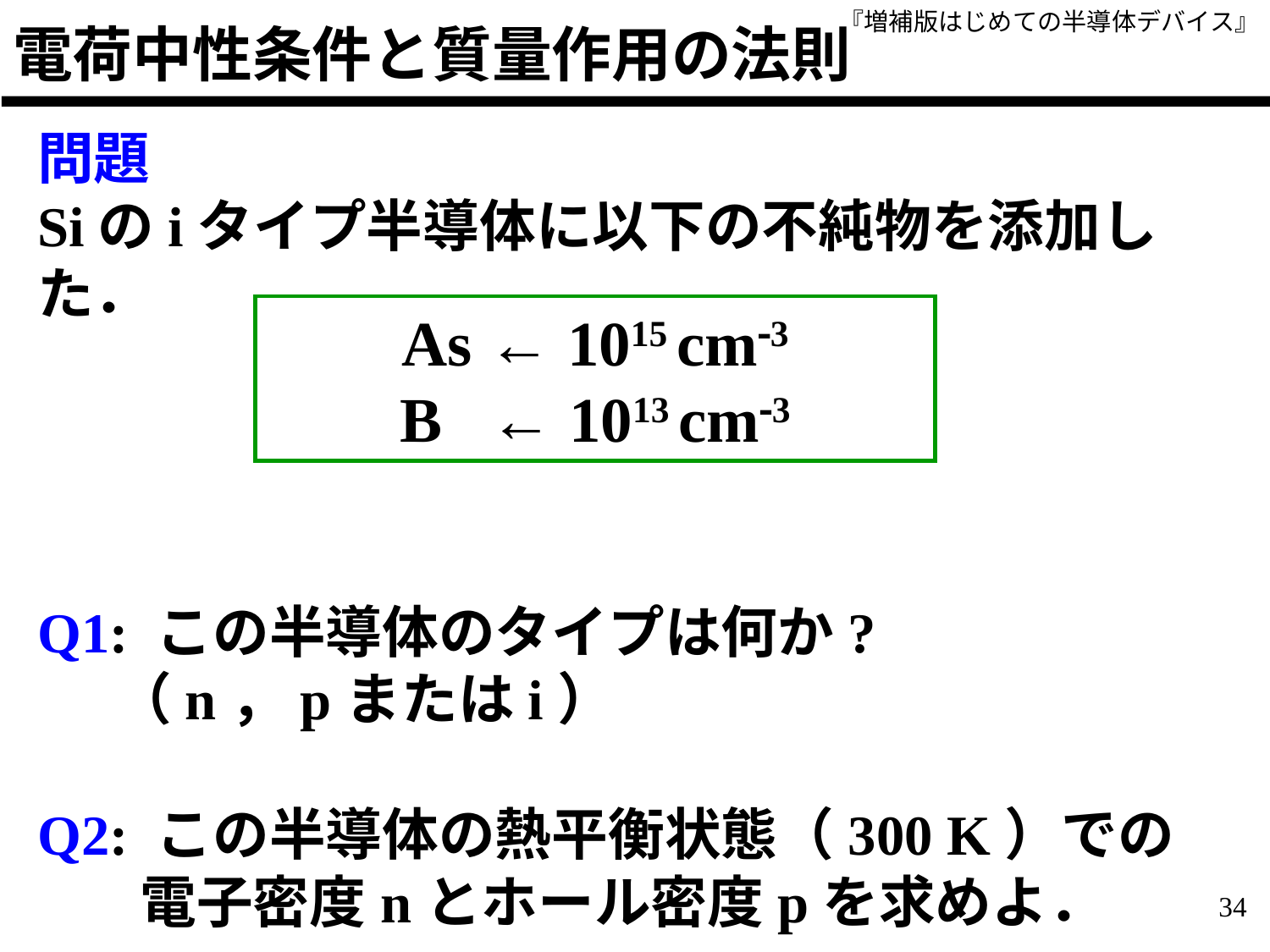

# 電荷中性条件と質量作用の法則
問題
Siのiタイプ半導体に以下の不純物を添加した．

Q1: この半導体のタイプは何か?
     （n，pまたはi）

Q2: この半導体の熱平衡状態（300 K）での
        電子密度nとホール密度pを求めよ．
As ← 1015 cm−3
B   ← 1013 cm−3
34